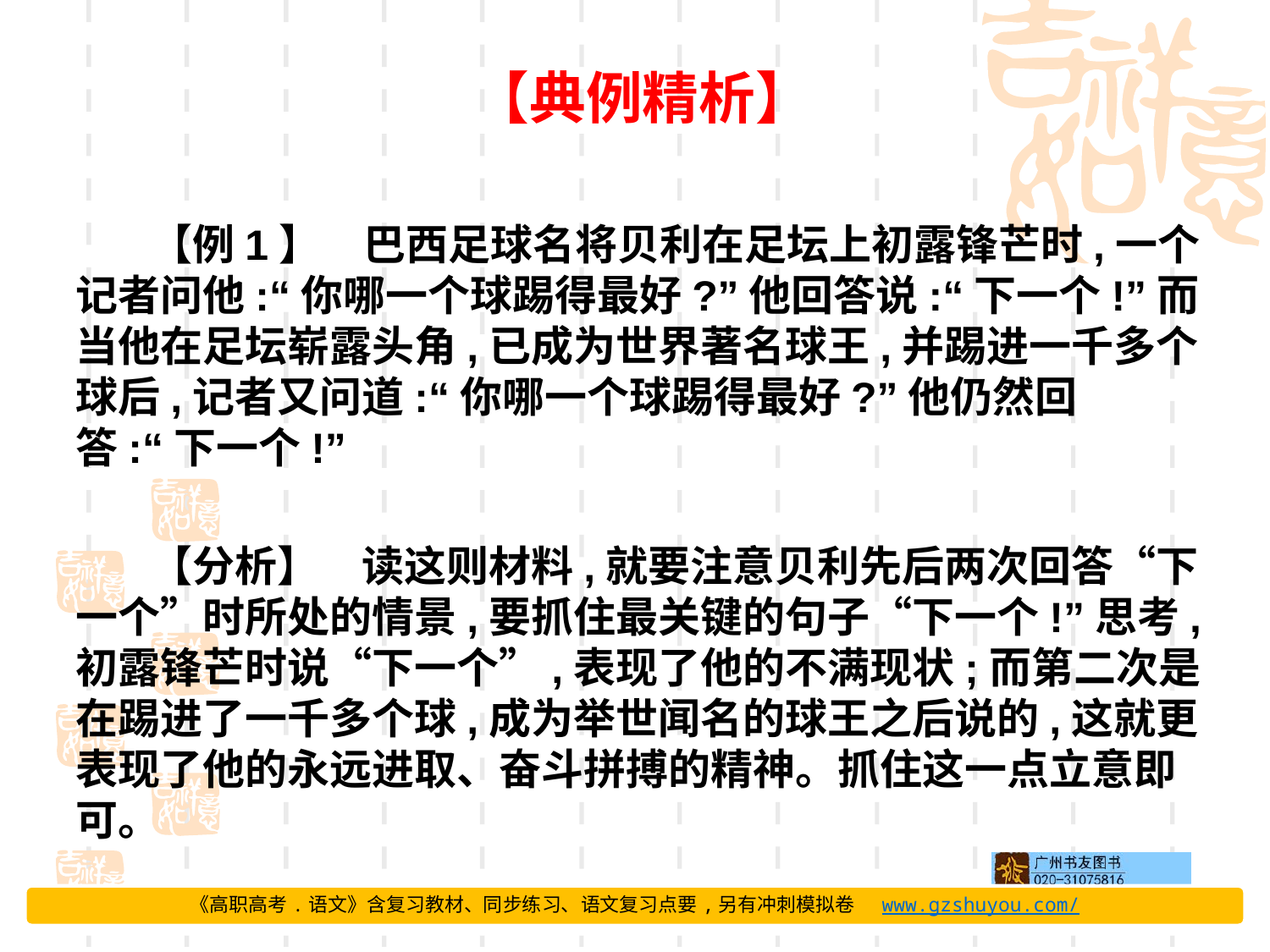

【典例精析】

【例1】　巴西足球名将贝利在足坛上初露锋芒时,一个记者问他:“你哪一个球踢得最好?”他回答说:“下一个!”而当他在足坛崭露头角,已成为世界著名球王,并踢进一千多个球后,记者又问道:“你哪一个球踢得最好?”他仍然回答:“下一个!”

【分析】　读这则材料,就要注意贝利先后两次回答“下一个”时所处的情景,要抓住最关键的句子“下一个!”思考,初露锋芒时说“下一个”,表现了他的不满现状;而第二次是在踢进了一千多个球,成为举世闻名的球王之后说的,这就更表现了他的永远进取、奋斗拼搏的精神。抓住这一点立意即可。